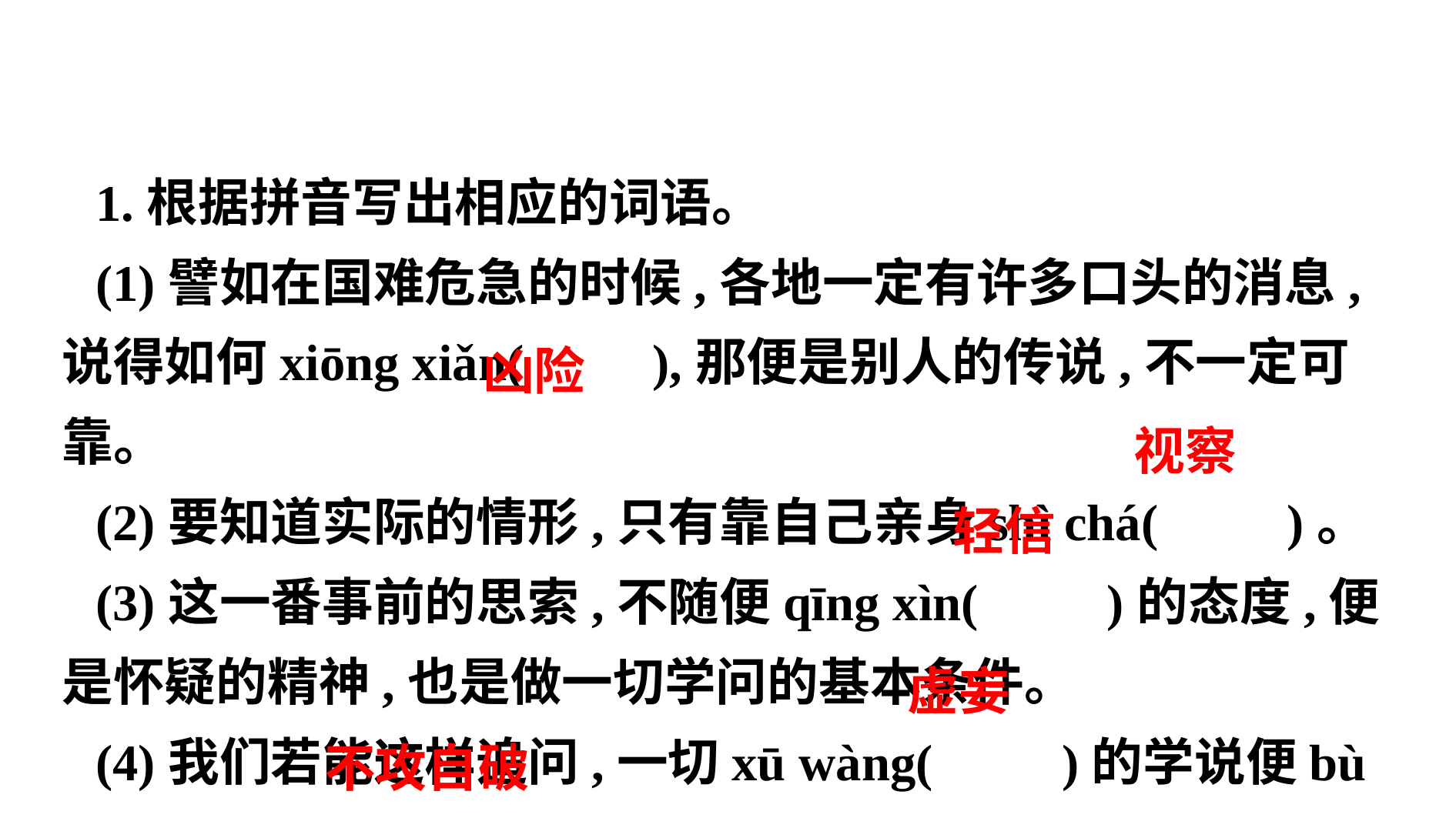

1.根据拼音写出相应的词语。
(1)譬如在国难危急的时候,各地一定有许多口头的消息,说得如何xiōng xiǎn(          ),那便是别人的传说,不一定可靠。
(2)要知道实际的情形,只有靠自己亲身shì chá(          )。
(3)这一番事前的思索,不随便qīng xìn(          )的态度,便是怀疑的精神,也是做一切学问的基本条件。
(4)我们若能这样追问,一切xū wàng(          )的学说便bù gōng zì pò(                  )了。
 凶险
 视察
 轻信
 虚妄
 不攻自破